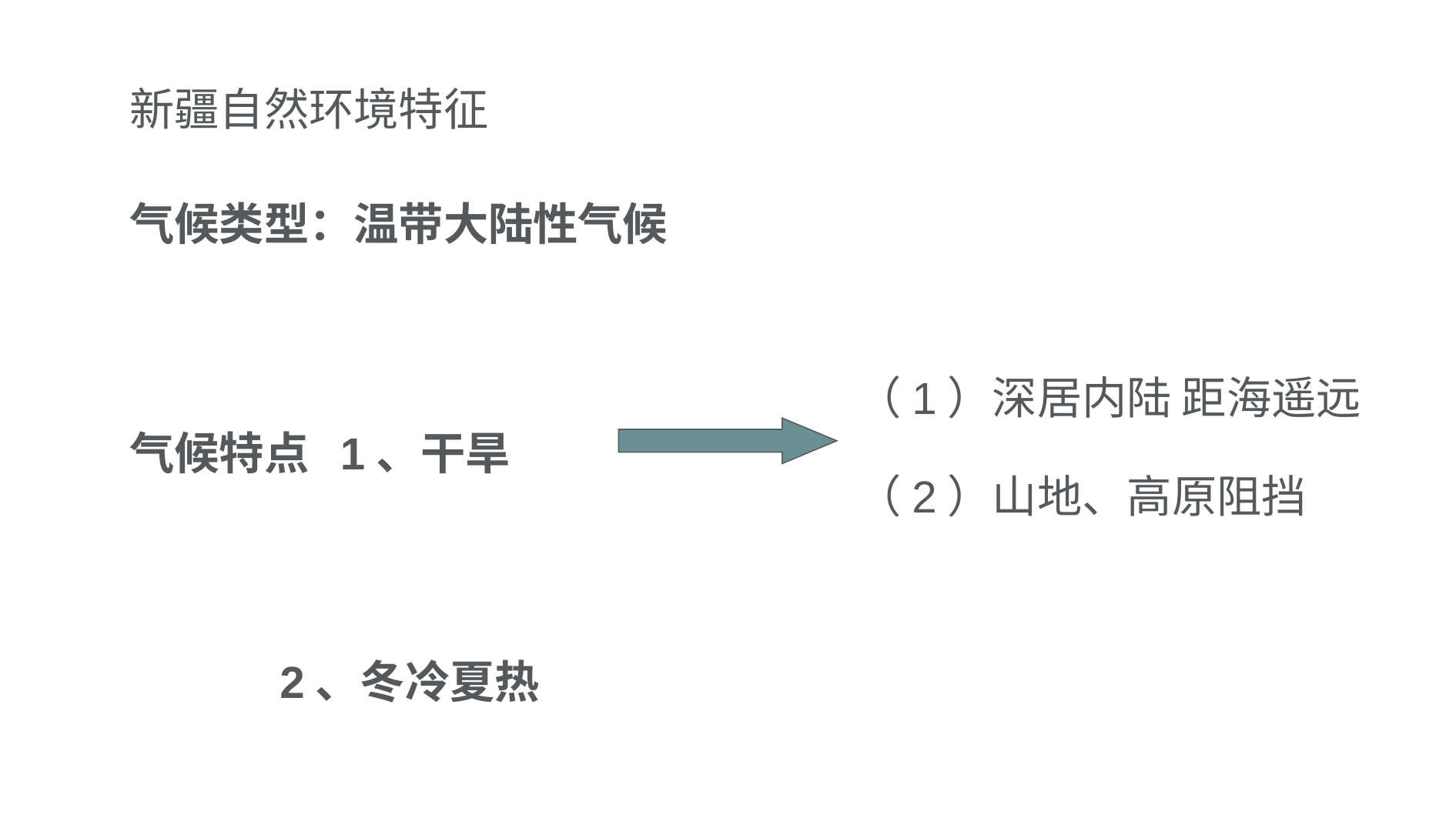

新疆自然环境特征
气候类型：温带大陆性气候

气候特点  1、干旱

            2、冬冷夏热
（1）深居内陆 距海遥远

（2）山地、高原阻挡